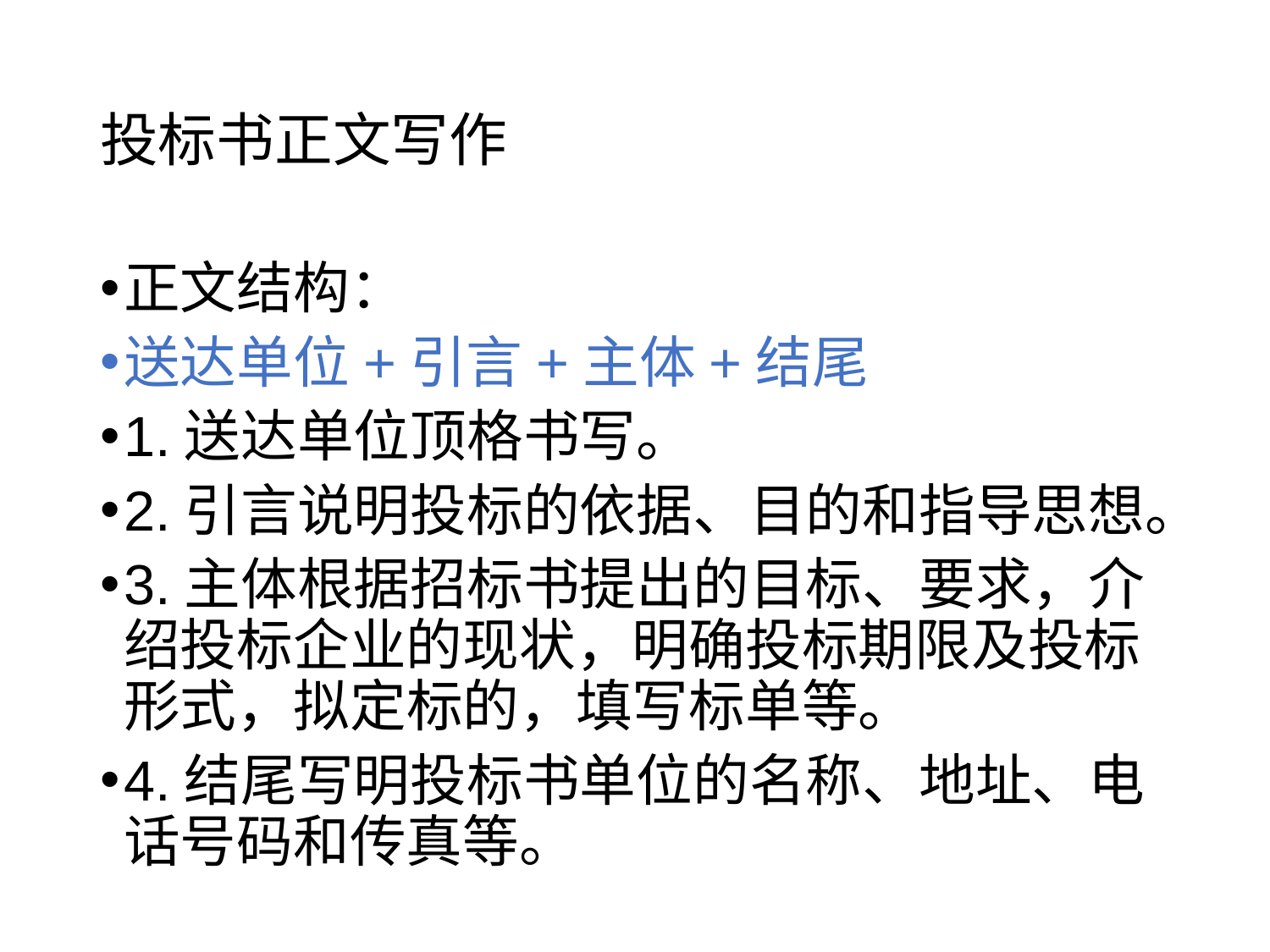

# 投标书正文写作
正文结构：
送达单位+引言+主体+结尾
1.送达单位顶格书写。
2.引言说明投标的依据、目的和指导思想。
3.主体根据招标书提出的目标、要求，介绍投标企业的现状，明确投标期限及投标形式，拟定标的，填写标单等。
4.结尾写明投标书单位的名称、地址、电话号码和传真等。